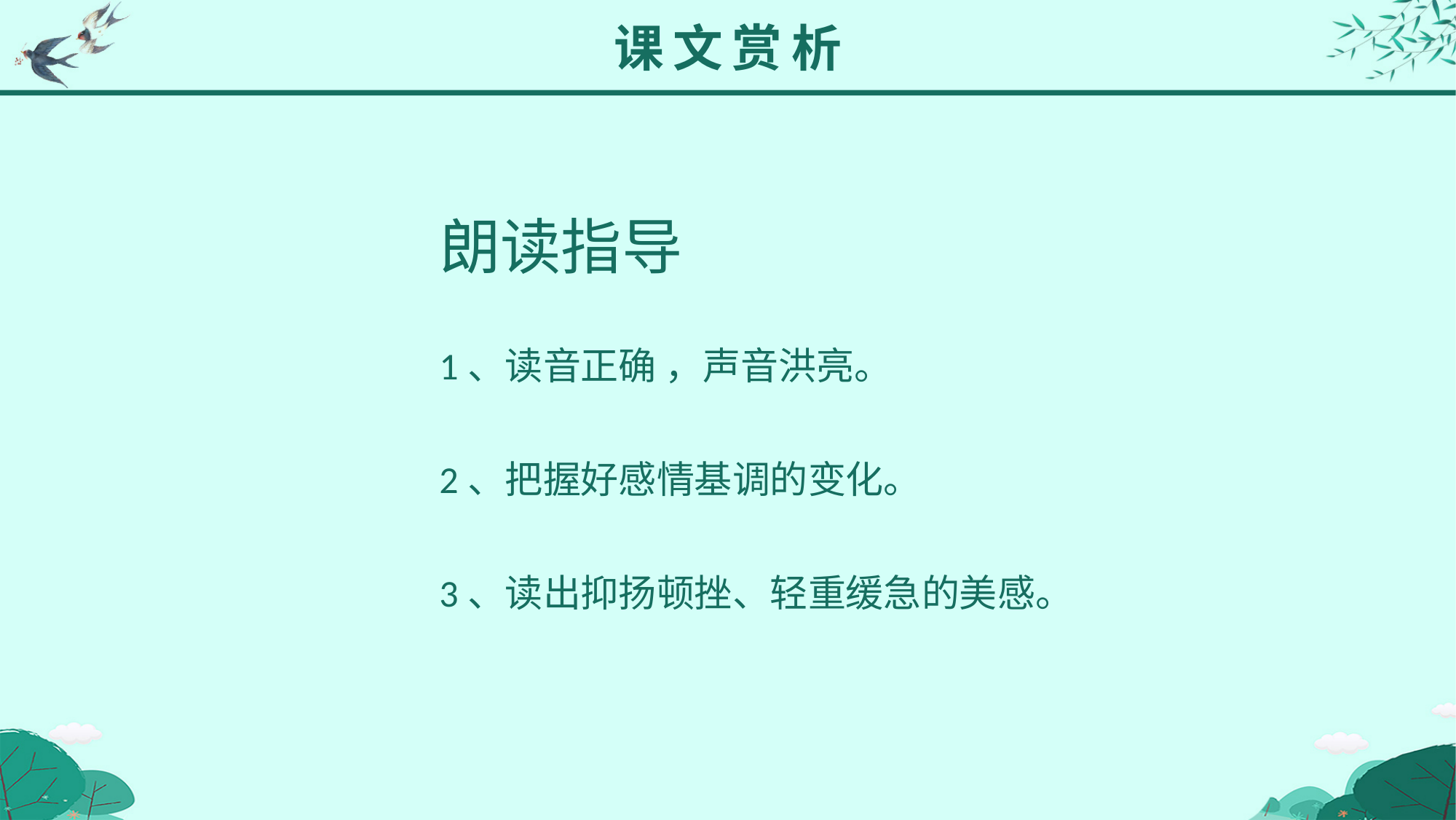

课文赏析

朗读指导
1、读音正确 ，声音洪亮。
2、把握好感情基调的变化。
3、读出抑扬顿挫、轻重缓急的美感。